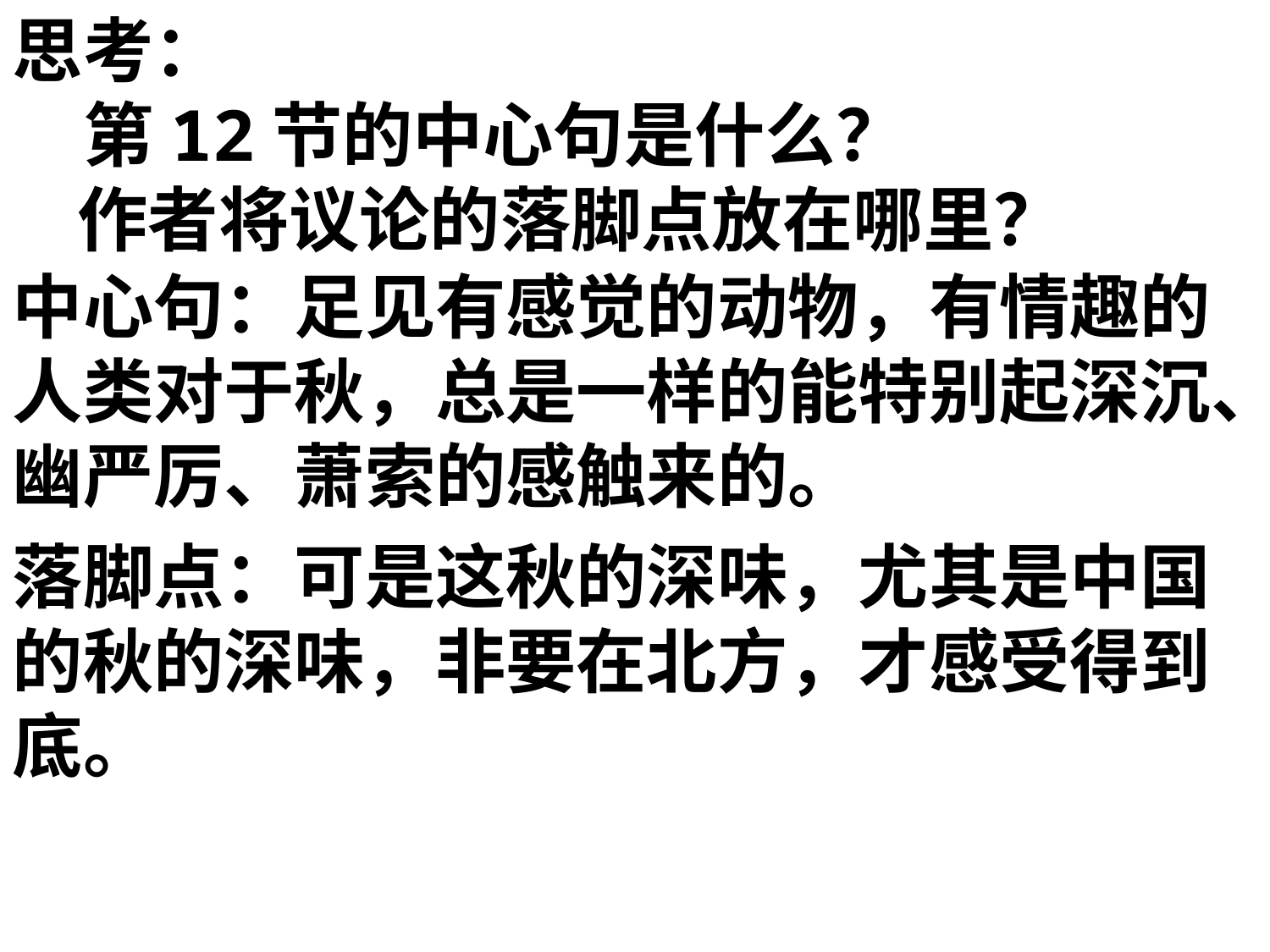

思考：
　第12节的中心句是什么？
   作者将议论的落脚点放在哪里？
中心句：足见有感觉的动物，有情趣的人类对于秋，总是一样的能特别起深沉、幽严厉、萧索的感触来的。
落脚点：可是这秋的深味，尤其是中国的秋的深味，非要在北方，才感受得到底。